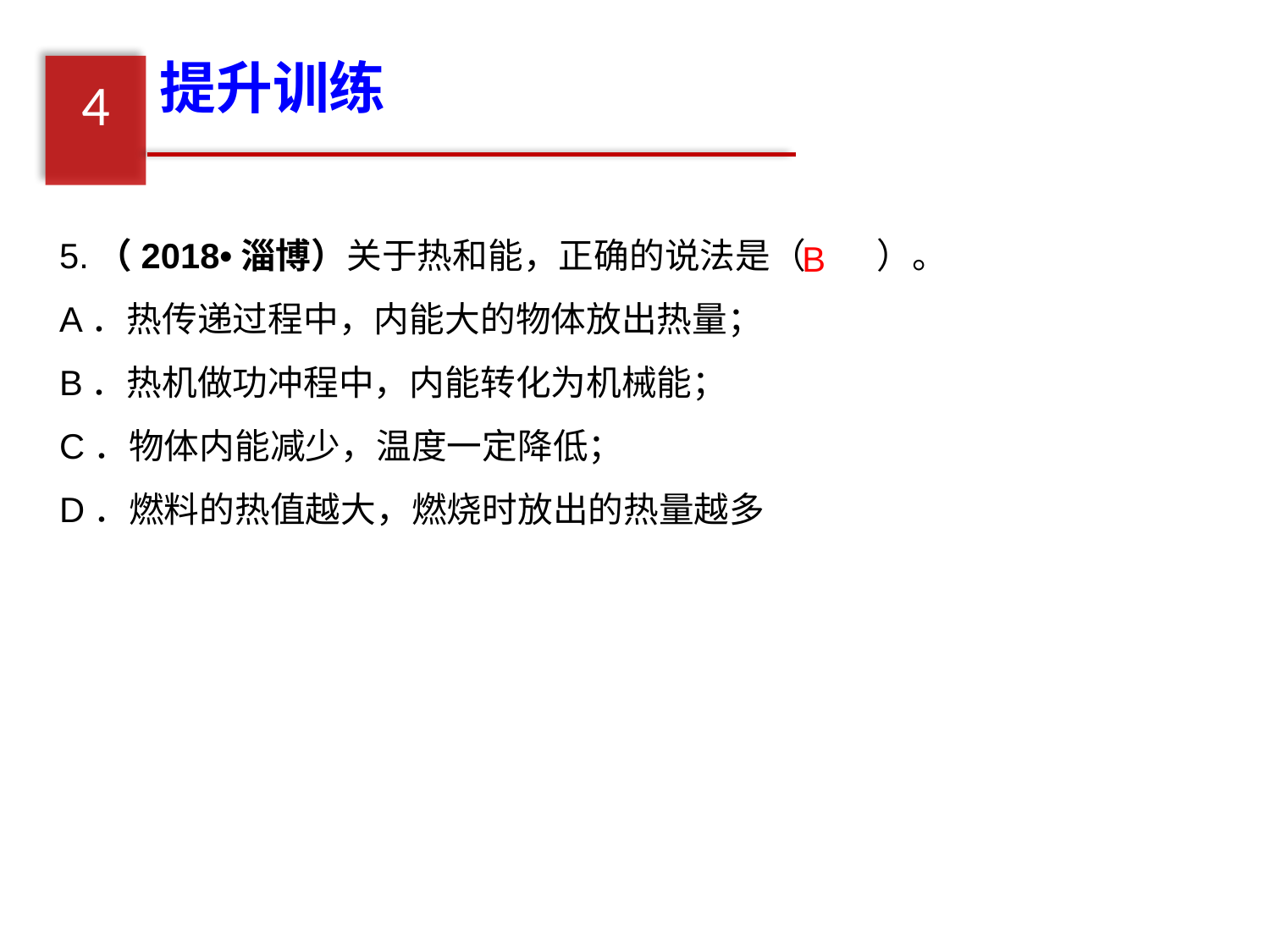

提升训练

4
5.（2018•淄博）关于热和能，正确的说法是（　　）。
A．热传递过程中，内能大的物体放出热量；
B．热机做功冲程中，内能转化为机械能；
C．物体内能减少，温度一定降低；
D．燃料的热值越大，燃烧时放出的热量越多
B